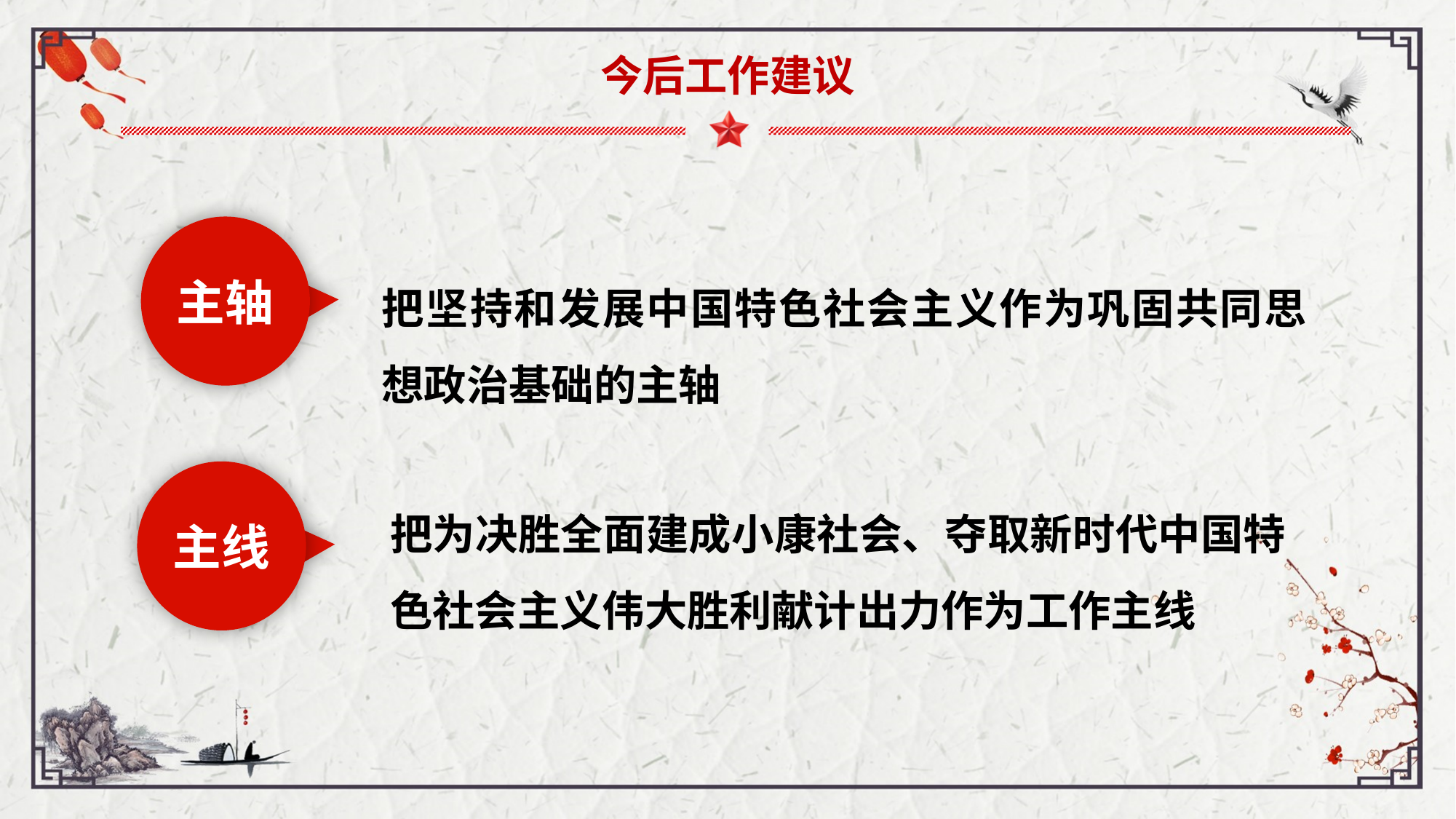

今后工作建议
主轴

把坚持和发展中国特色社会主义作为巩固共同思想政治基础的主轴
主线

把为决胜全面建成小康社会、夺取新时代中国特色社会主义伟大胜利献计出力作为工作主线